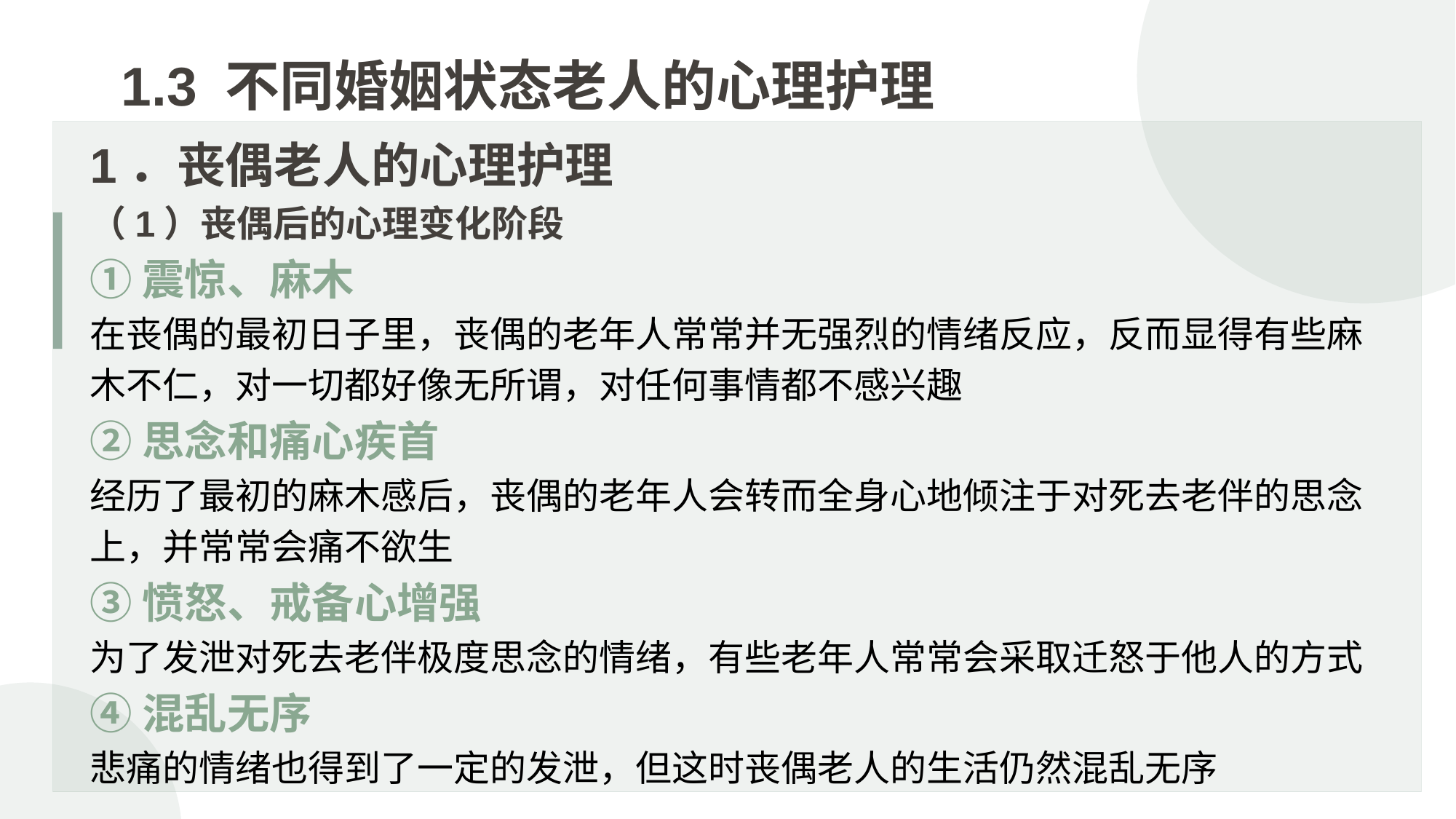

1.3 不同婚姻状态老人的心理护理

1．丧偶老人的心理护理
（1）丧偶后的心理变化阶段
①震惊、麻木
在丧偶的最初日子里，丧偶的老年人常常并无强烈的情绪反应，反而显得有些麻木不仁，对一切都好像无所谓，对任何事情都不感兴趣
②思念和痛心疾首
经历了最初的麻木感后，丧偶的老年人会转而全身心地倾注于对死去老伴的思念上，并常常会痛不欲生
③愤怒、戒备心增强
为了发泄对死去老伴极度思念的情绪，有些老年人常常会采取迁怒于他人的方式
④混乱无序
悲痛的情绪也得到了一定的发泄，但这时丧偶老人的生活仍然混乱无序